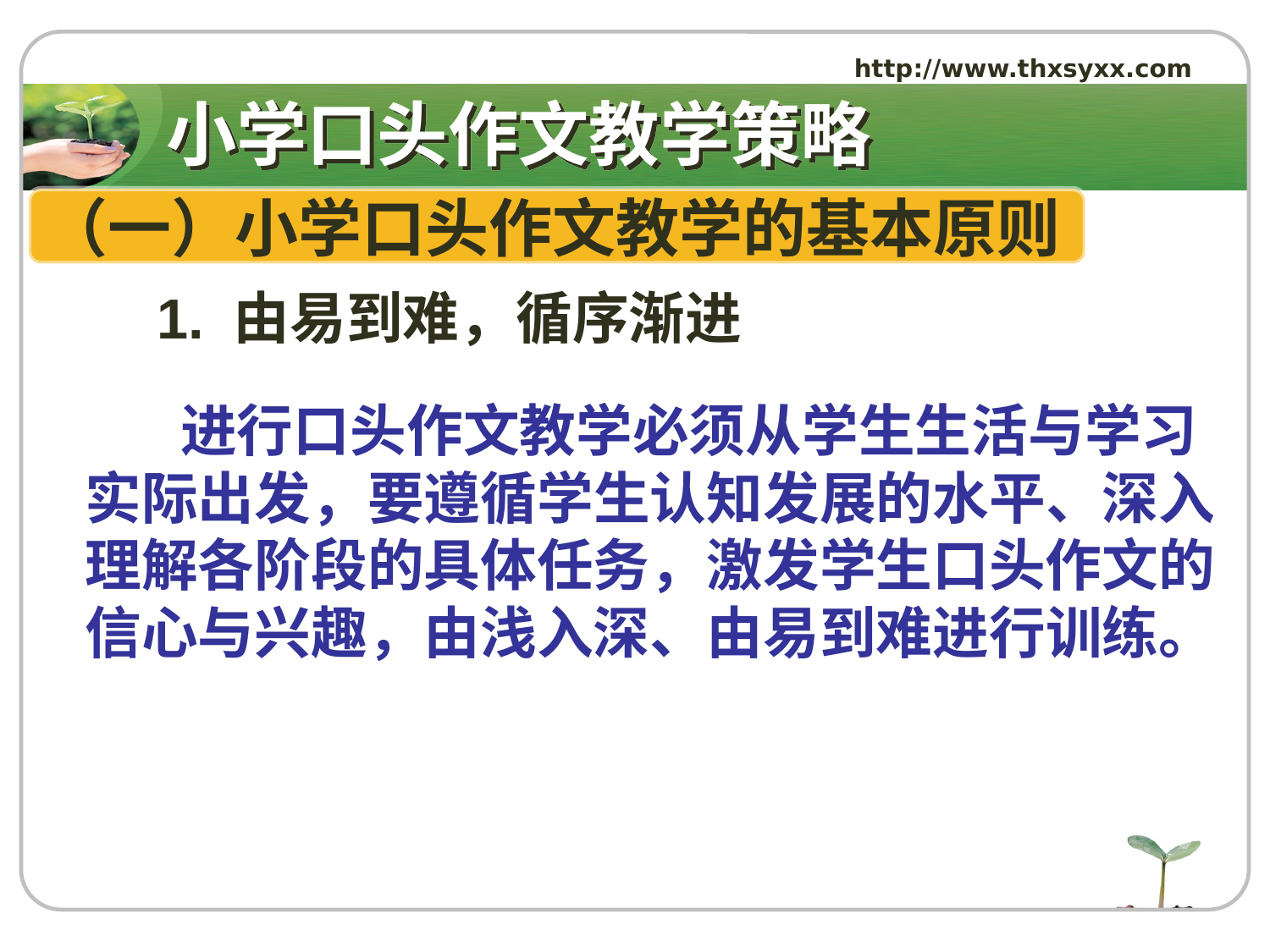

http://www.thxsyxx.com
# 小学口头作文教学策略
（一）小学口头作文教学的基本原则

      1. 由易到难，循序渐进
         进行口头作文教学必须从学生生活与学习实际出发，要遵循学生认知发展的水平、深入理解各阶段的具体任务，激发学生口头作文的信心与兴趣，由浅入深、由易到难进行训练。